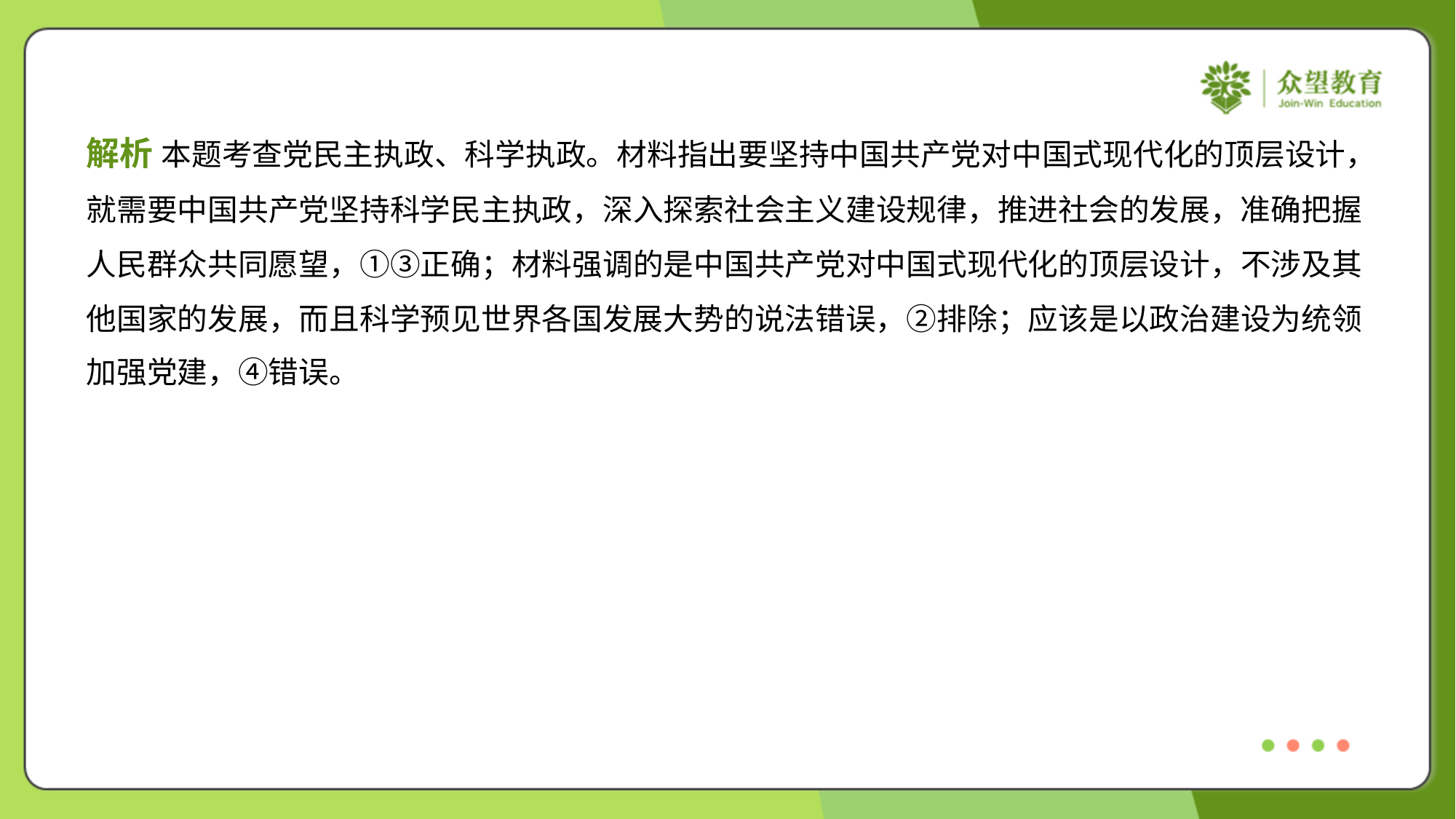

解析 本题考查党民主执政、科学执政。材料指出要坚持中国共产党对中国式现代化的顶层设计，
就需要中国共产党坚持科学民主执政，深入探索社会主义建设规律，推进社会的发展，准确把握
人民群众共同愿望，①③正确；材料强调的是中国共产党对中国式现代化的顶层设计，不涉及其
他国家的发展，而且科学预见世界各国发展大势的说法错误，②排除；应该是以政治建设为统领
加强党建，④错误。